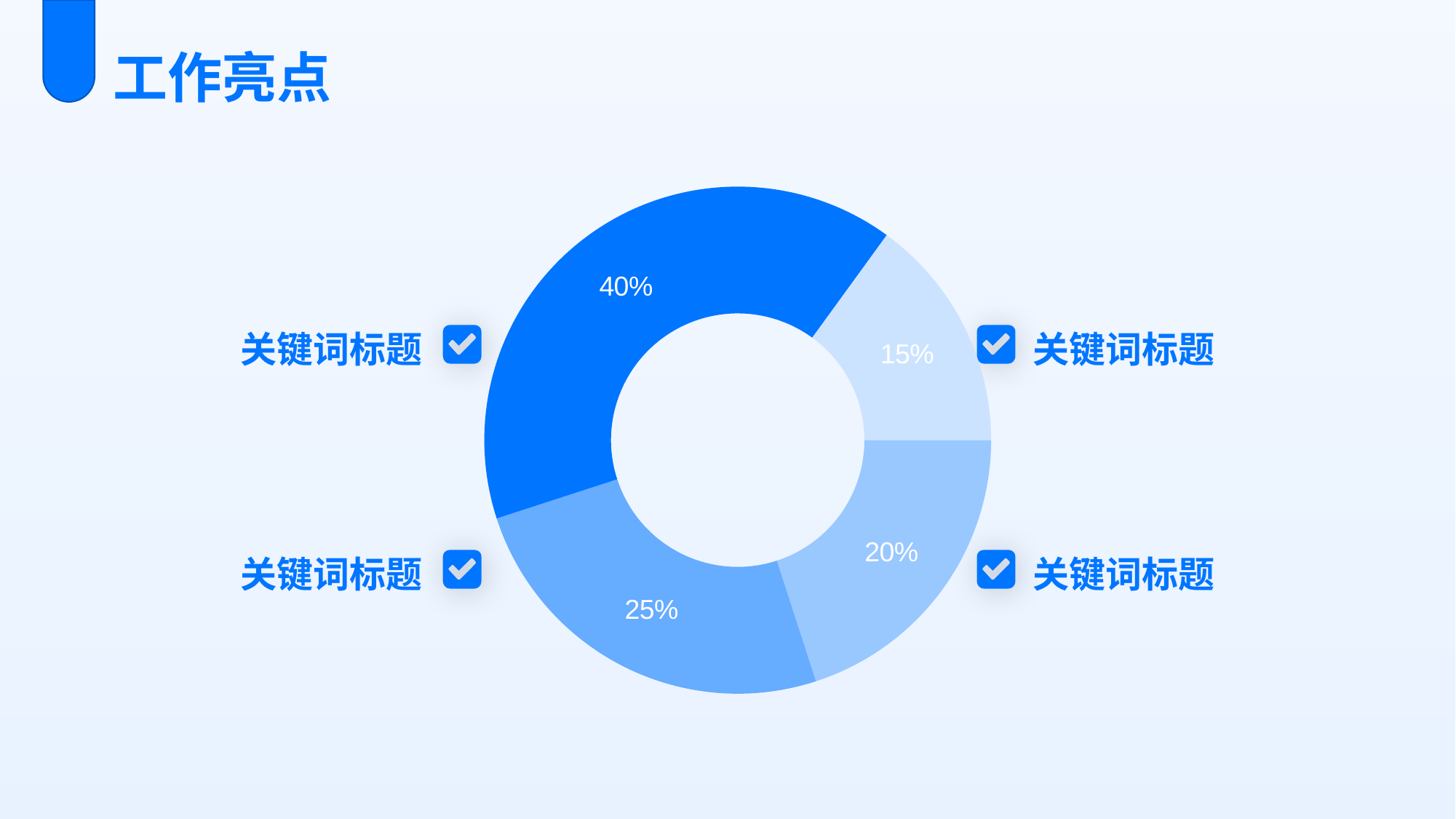

工作亮点

### Chart

| Category | 数据占比 |
|---|---|
| 类别1 | 15.0 |
| 类别2 | 20.0 |
| 类别3 | 25.0 |
| 类别4 | 40.0 |
关键词标题
关键词标题

关键词标题
关键词标题